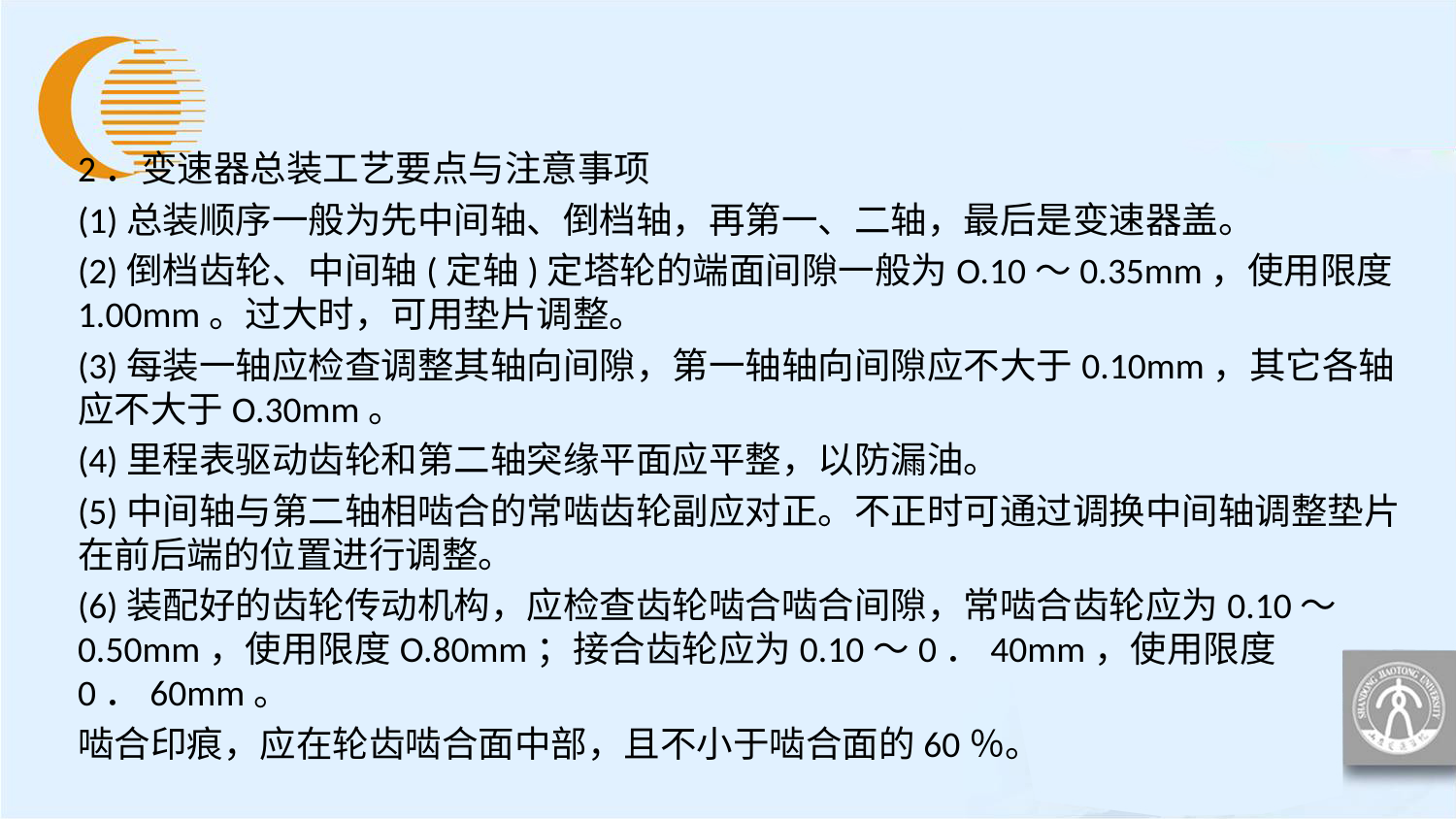

2．变速器总装工艺要点与注意事项
(1)总装顺序一般为先中间轴、倒档轴，再第一、二轴，最后是变速器盖。
(2)倒档齿轮、中间轴(定轴)定塔轮的端面间隙一般为O.10～0.35mm，使用限度1.00mm。过大时，可用垫片调整。
(3)每装一轴应检查调整其轴向间隙，第一轴轴向间隙应不大于0.10mm，其它各轴应不大于O.30mm。
(4)里程表驱动齿轮和第二轴突缘平面应平整，以防漏油。
(5)中间轴与第二轴相啮合的常啮齿轮副应对正。不正时可通过调换中间轴调整垫片在前后端的位置进行调整。
(6)装配好的齿轮传动机构，应检查齿轮啮合啮合间隙，常啮合齿轮应为0.10～0.50mm，使用限度O.80mm；接合齿轮应为0.10～0．40mm，使用限度0．60mm。
啮合印痕，应在轮齿啮合面中部，且不小于啮合面的60％。